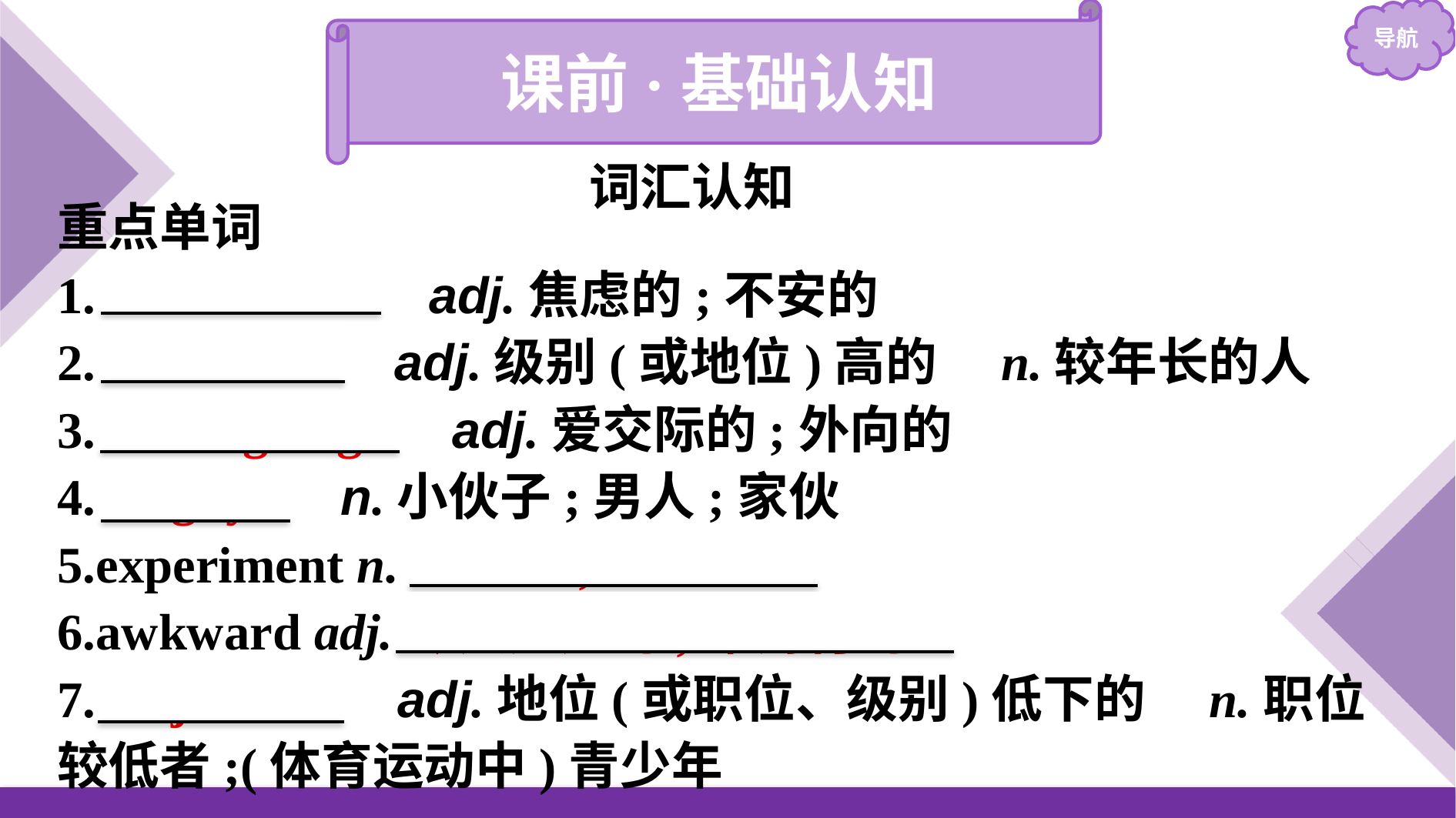

课前·基础认知
词汇认知
重点单词
1.　anxious　 adj.焦虑的;不安的
2.　senior　 adj.级别(或地位)高的　n.较年长的人
3.　outgoing　 adj.爱交际的;外向的
4.　guy　 n.小伙子;男人;家伙
5.experiment n.　实验;试验
6.awkward adj.令人尴尬的;难对付的
7.　junior　 adj.地位(或职位、级别)低下的　n.职位较低者;(体育运动中)青少年